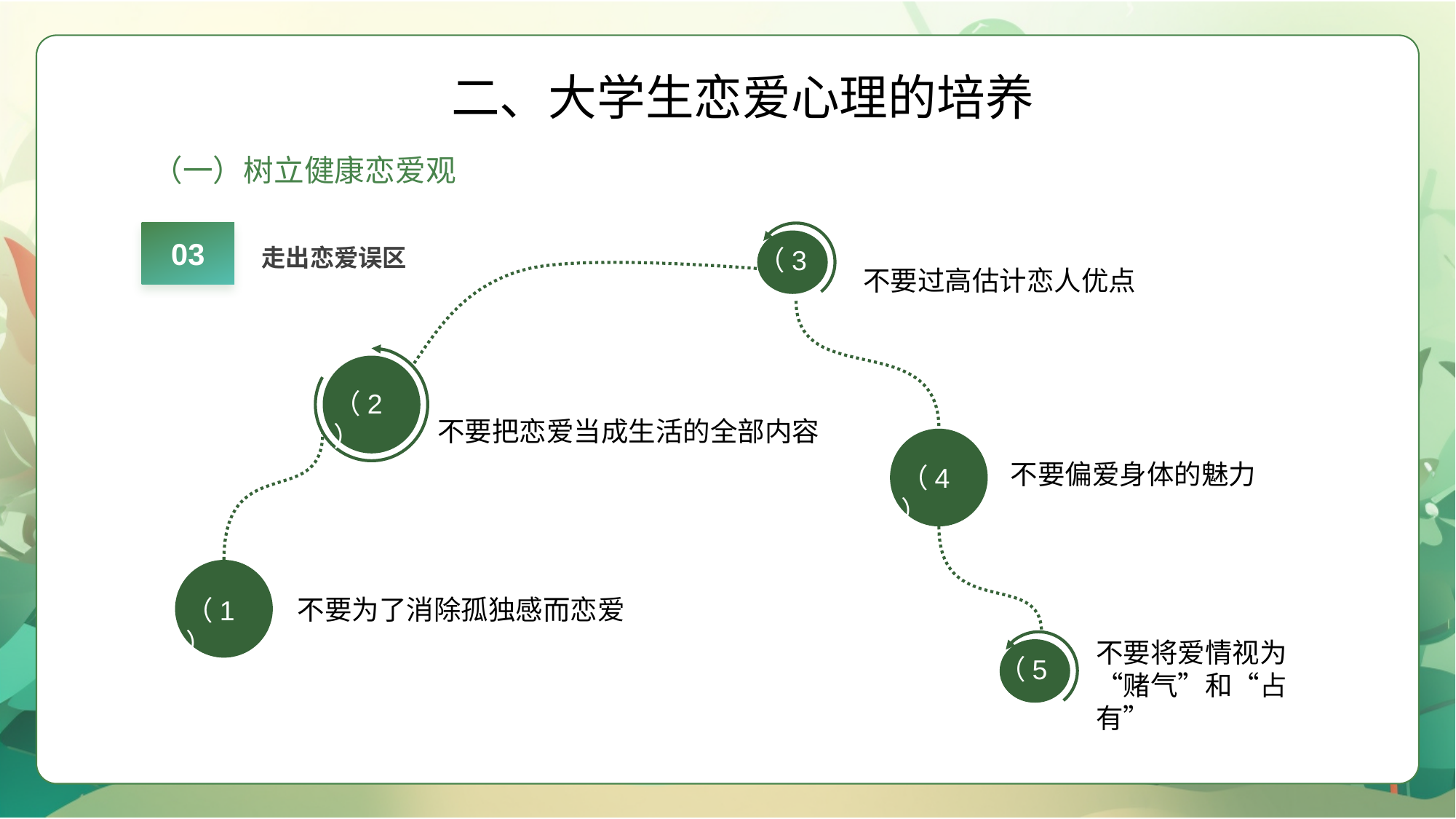

二、大学生恋爱心理的培养
（一）树立健康恋爱观
走出恋爱误区
03

（3）
不要过高估计恋人优点

（2）
不要把恋爱当成生活的全部内容

不要偏爱身体的魅力
（4）

不要为了消除孤独感而恋爱
（1）
不要将爱情视为“赌气”和“占有”

（5）